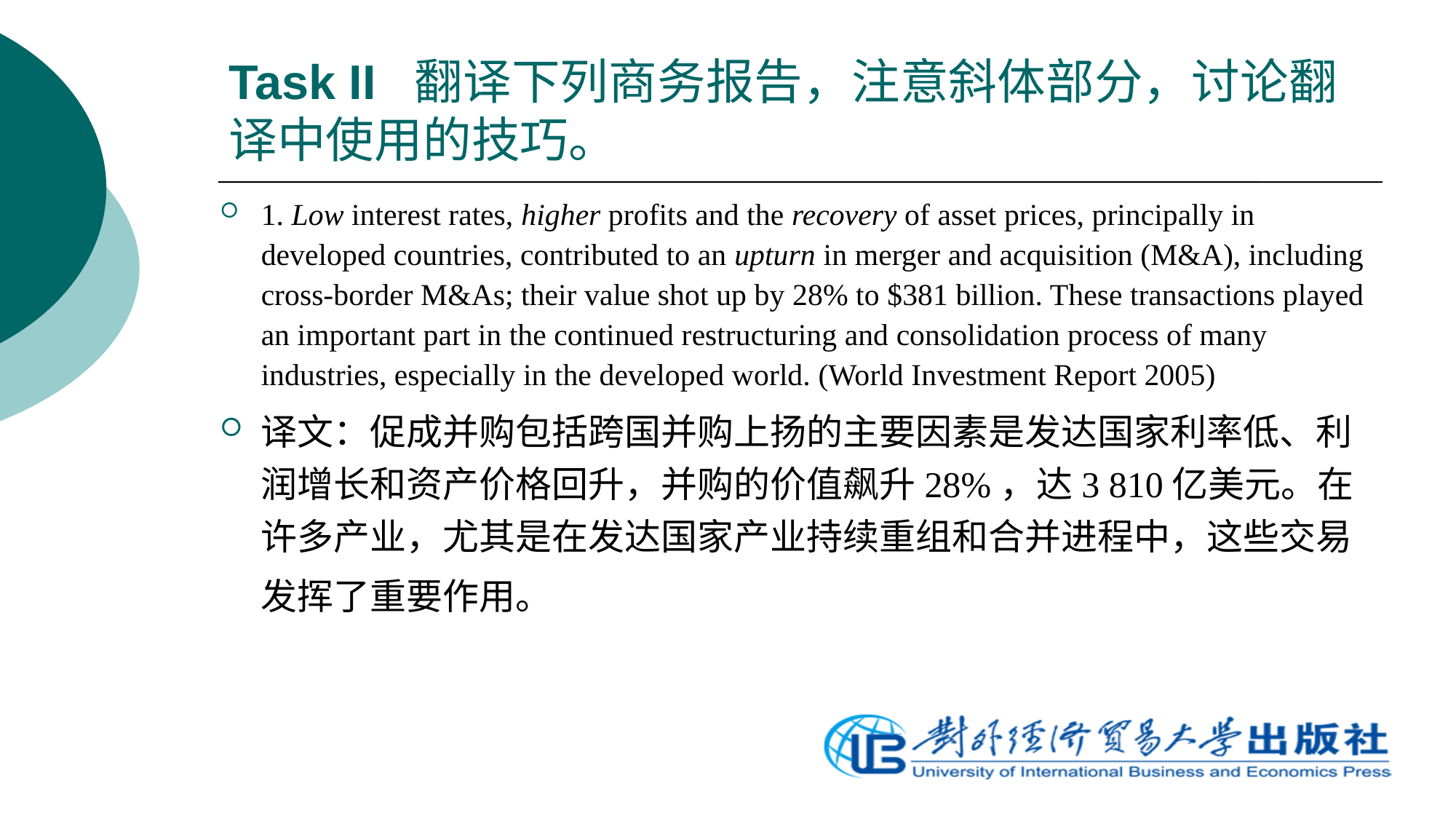

# Task II  翻译下列商务报告，注意斜体部分，讨论翻译中使用的技巧。
1. Low interest rates, higher profits and the recovery of asset prices, principally in developed countries, contributed to an upturn in merger and acquisition (M&A), including cross-border M&As; their value shot up by 28% to $381 billion. These transactions played an important part in the continued restructuring and consolidation process of many industries, especially in the developed world. (World Investment Report 2005)
译文：促成并购包括跨国并购上扬的主要因素是发达国家利率低、利润增长和资产价格回升，并购的价值飙升28%，达3 810亿美元。在许多产业，尤其是在发达国家产业持续重组和合并进程中，这些交易发挥了重要作用。